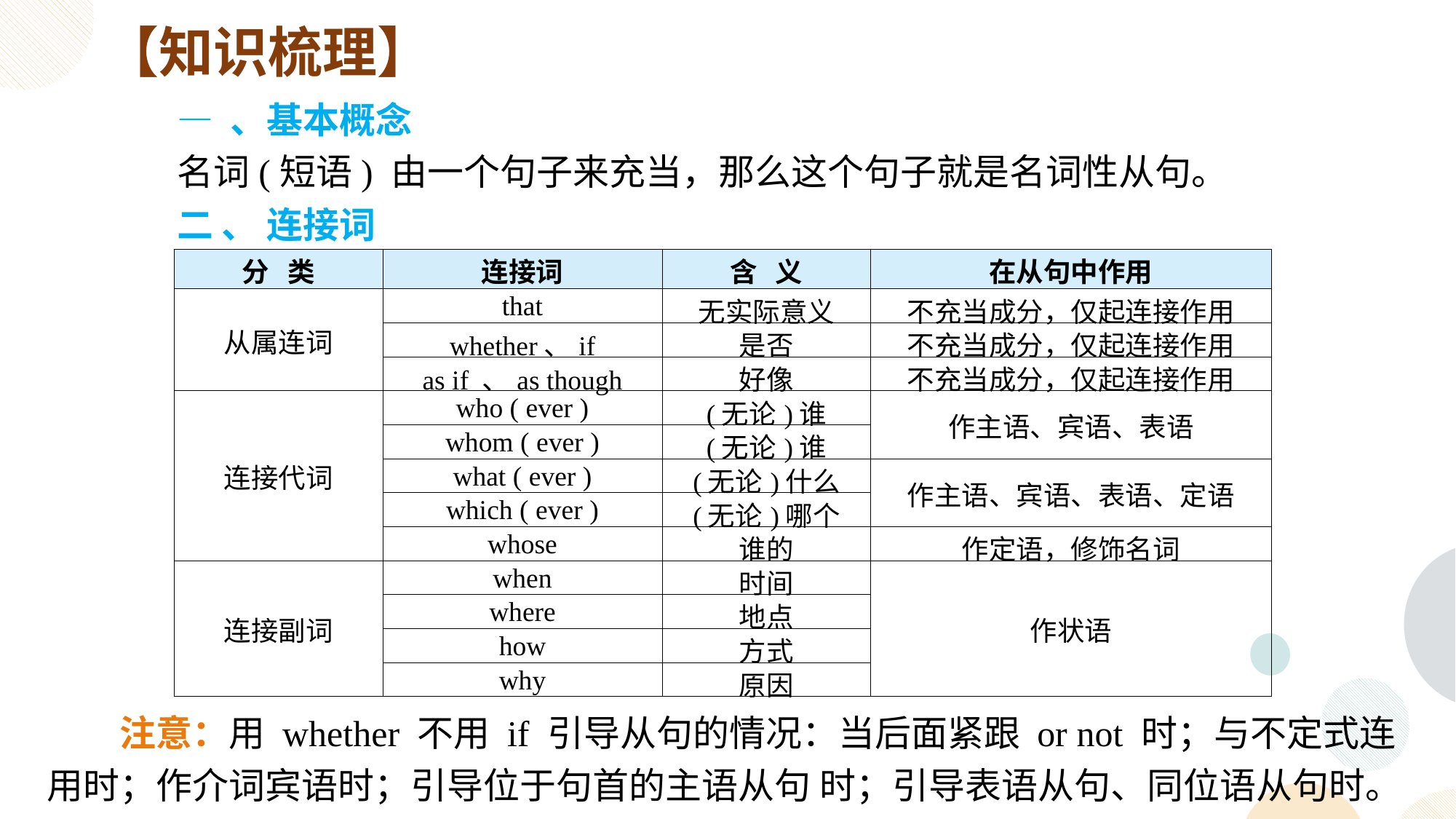

【知识梳理】
— 、基本概念
名词(短语) 由一个句子来充当，那么这个句子就是名词性从句。
二 、 连接词
| 分 类 | 连接词 | 含 义 | 在从句中作用 |
| --- | --- | --- | --- |
| 从属连词 | that | 无实际意义 | 不充当成分，仅起连接作用 |
|  | whether、if | 是否 | 不充当成分，仅起连接作用 |
|  | as if 、as though | 好像 | 不充当成分，仅起连接作用 |
| 连接代词 | who ( ever ) | (无论)谁 | 作主语、宾语、表语 |
|  | whom ( ever ) | (无论)谁 |  |
|  | what ( ever ) | (无论)什么 | 作主语、宾语、表语、定语 |
|  | which ( ever ) | (无论)哪个 |  |
|  | whose | 谁的 | 作定语，修饰名词 |
| 连接副词 | when | 时间 | 作状语 |
|  | where | 地点 |  |
|  | how | 方式 |  |
|  | why | 原因 |  |

注意：用 whether 不用 if 引导从句的情况：当后面紧跟 or not 时；与不定式连用时；作介词宾语时；引导位于句首的主语从句 时；引导表语从句、同位语从句时。